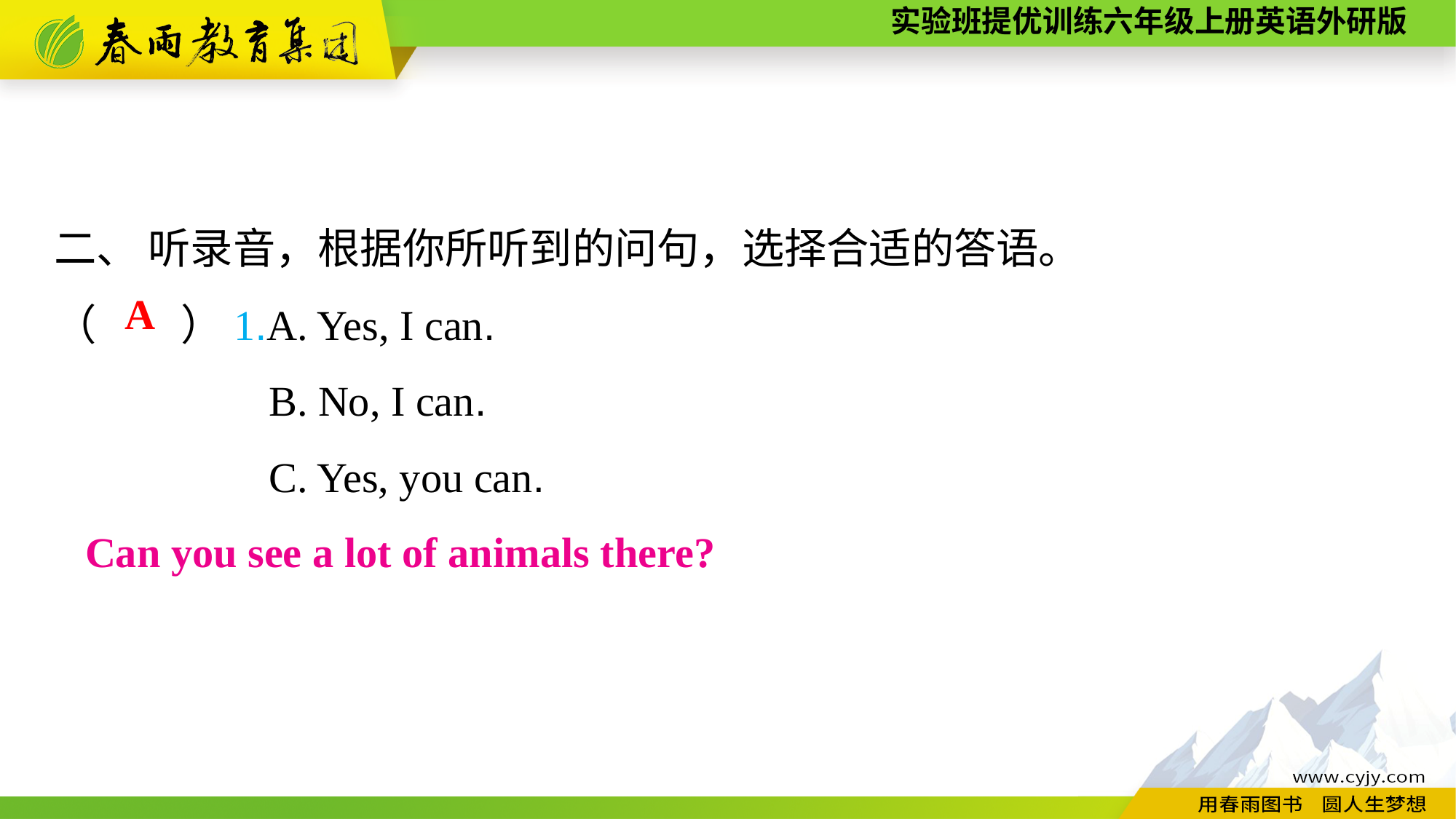

二、 听录音，根据你所听到的问句，选择合适的答语。
（　　）1.A. Yes, I can.
B. No, I can.
C. Yes, you can.
A
Can you see a lot of animals there?